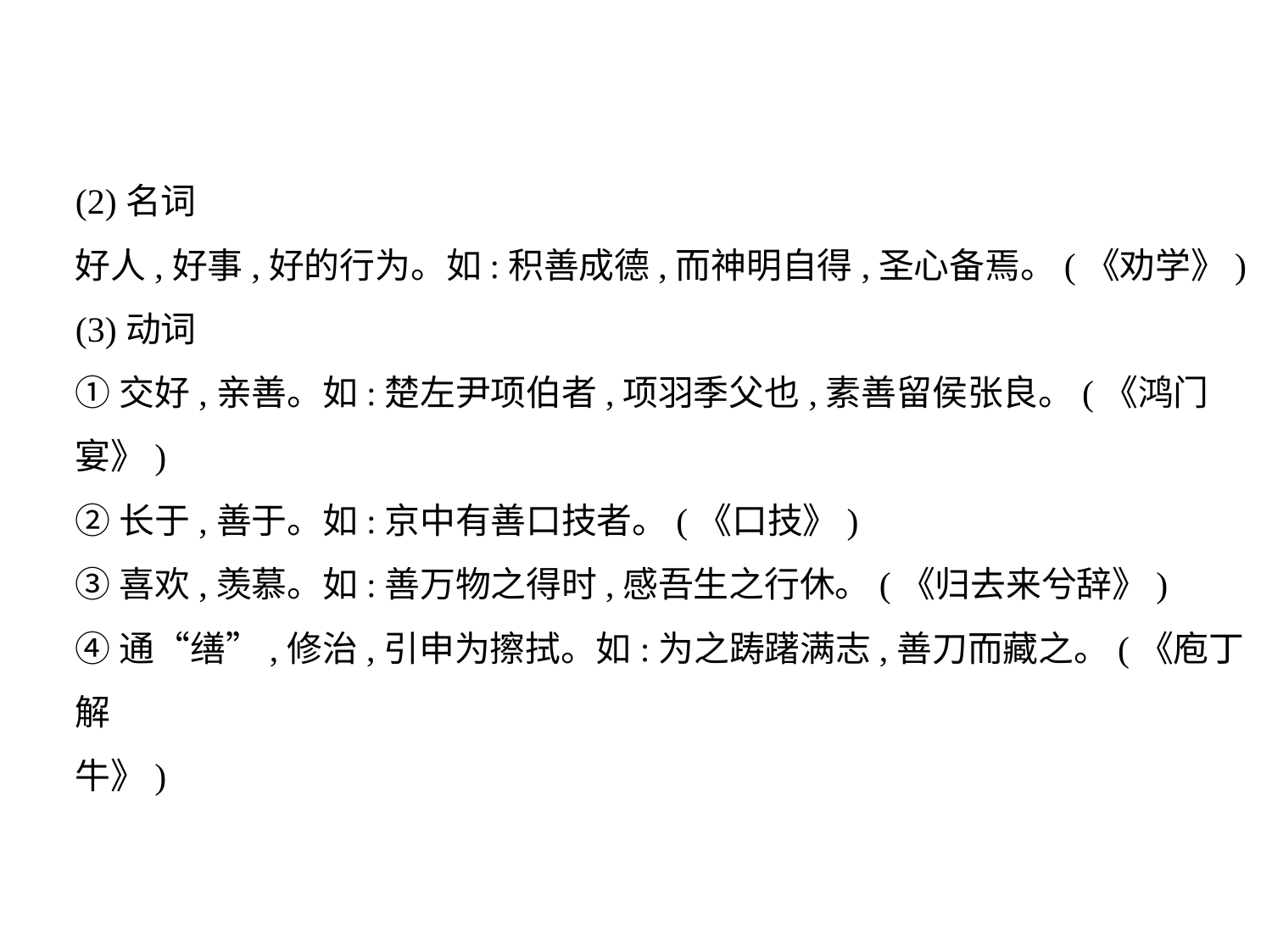

(2)名词
好人,好事,好的行为。如:积善成德,而神明自得,圣心备焉。(《劝学》)
(3)动词
①交好,亲善。如:楚左尹项伯者,项羽季父也,素善留侯张良。(《鸿门
宴》)
②长于,善于。如:京中有善口技者。(《口技》)
③喜欢,羡慕。如:善万物之得时,感吾生之行休。(《归去来兮辞》)
④通“缮”,修治,引申为擦拭。如:为之踌躇满志,善刀而藏之。(《庖丁解
牛》)